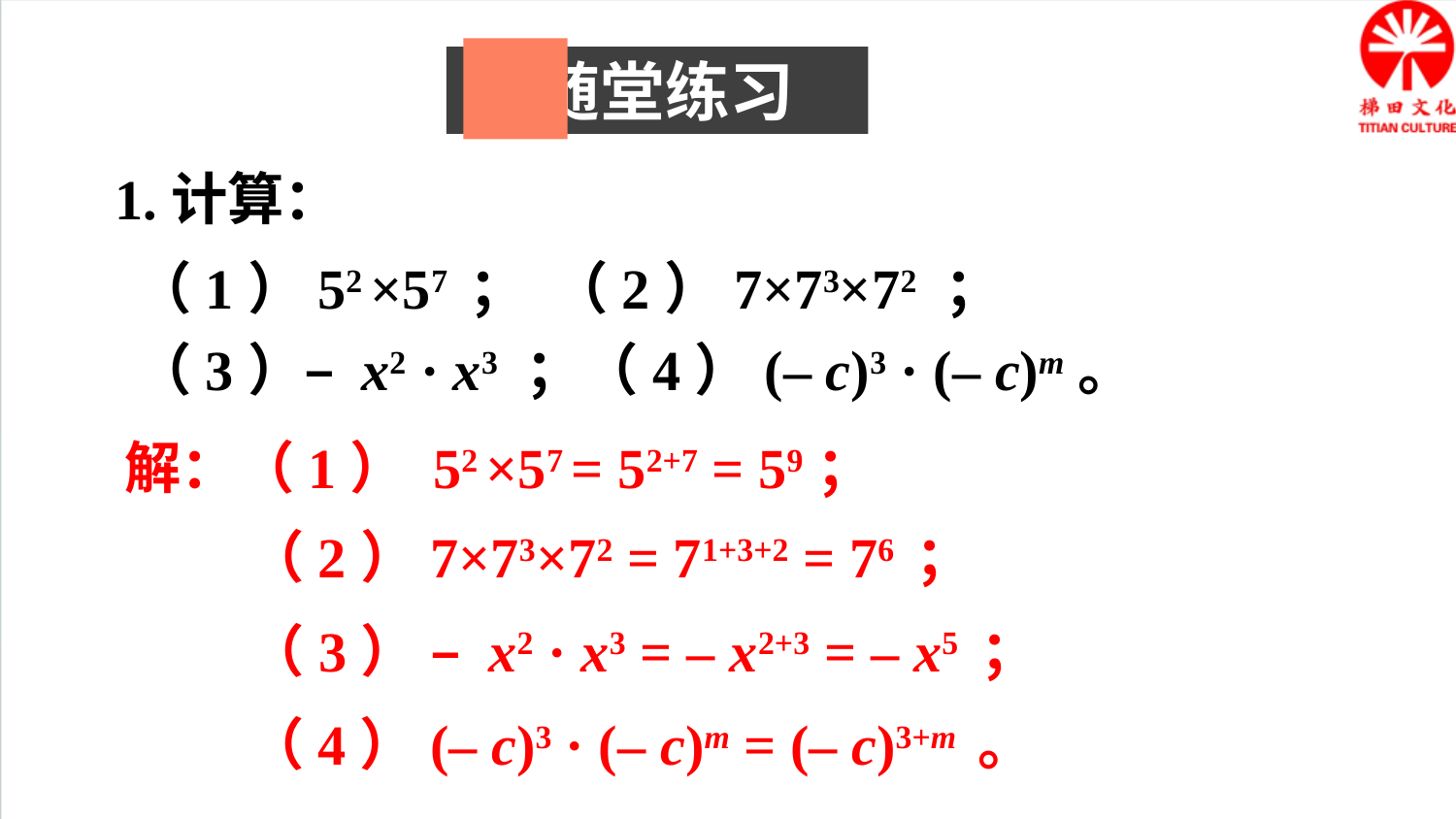

随堂练习
 1.计算：
（1）52 ×57 ；  （2）7×73×72 ；
（3）– x2 · x3 ；（4）(– c)3 · (– c)m。
解：（1） 52 ×57 = 52+7 = 59；
（2）7×73×72 = 71+3+2 = 76 ；
（3） – x2 · x3 = – x2+3 = – x5 ；
（4）(– c)3 · (– c)m = (– c)3+m 。